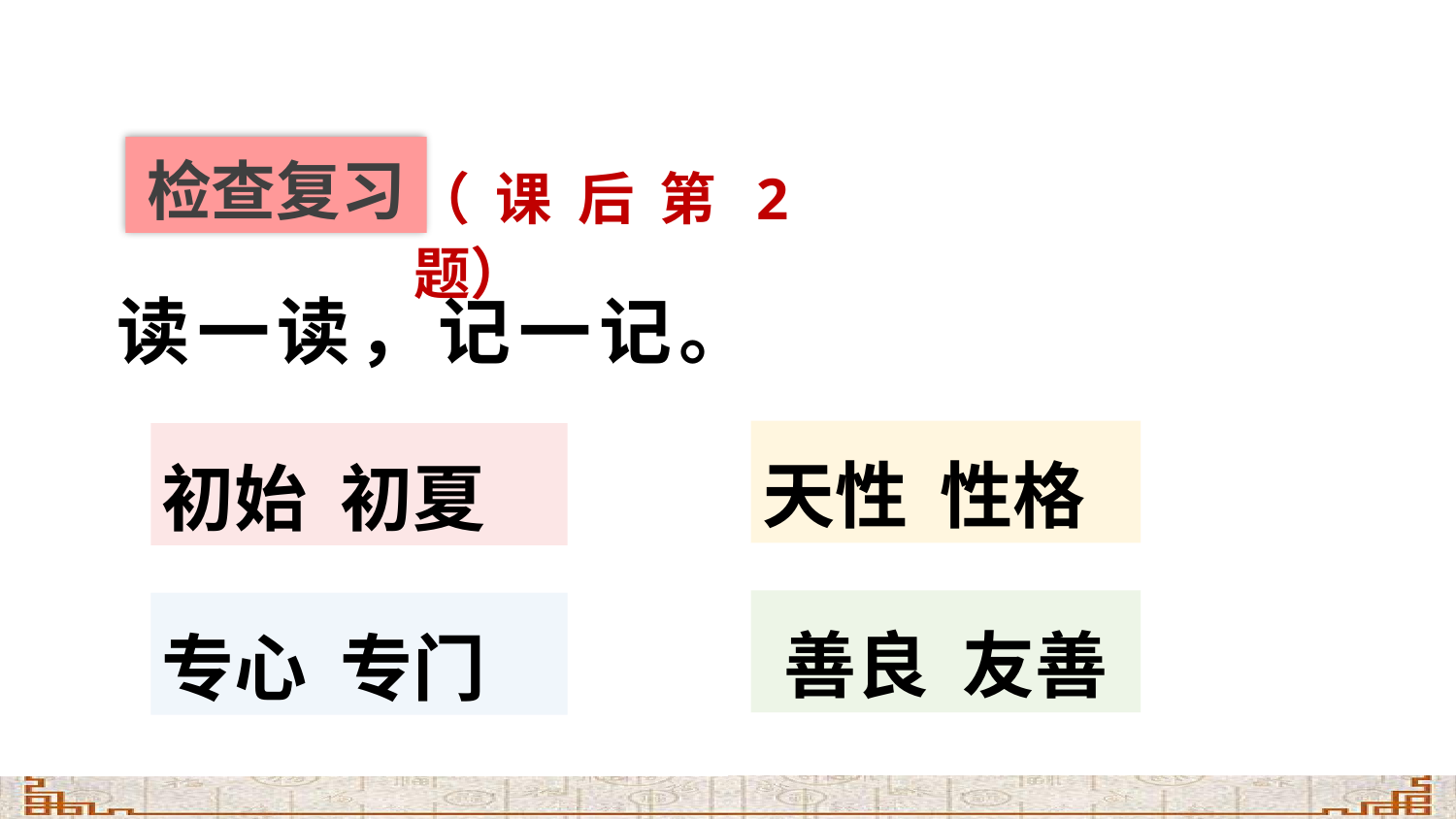

第二课时
检查复习
（课后第2题）
读一读，记一记。
天性  性格
初始  初夏
善良  友善
专心  专门